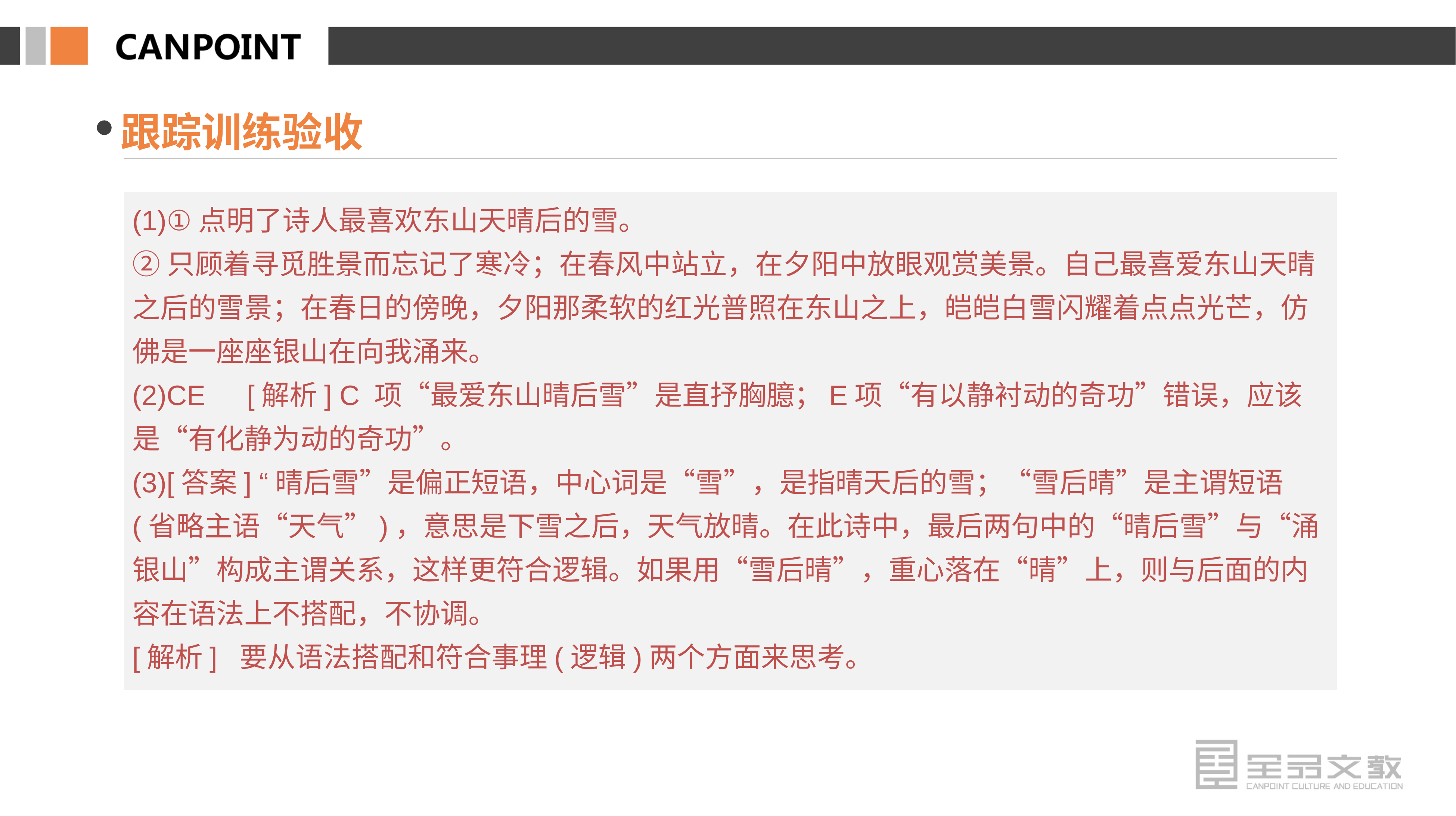

跟踪训练验收

(1)①点明了诗人最喜欢东山天晴后的雪。
②只顾着寻觅胜景而忘记了寒冷；在春风中站立，在夕阳中放眼观赏美景。自己最喜爱东山天晴之后的雪景；在春日的傍晚，夕阳那柔软的红光普照在东山之上，皑皑白雪闪耀着点点光芒，仿佛是一座座银山在向我涌来。
(2)CE　[解析] C 项“最爱东山晴后雪”是直抒胸臆；E项“有以静衬动的奇功”错误，应该是“有化静为动的奇功”。
(3)[答案] “晴后雪”是偏正短语，中心词是“雪”，是指晴天后的雪；“雪后晴”是主谓短语(省略主语“天气”)，意思是下雪之后，天气放晴。在此诗中，最后两句中的“晴后雪”与“涌银山”构成主谓关系，这样更符合逻辑。如果用“雪后晴”，重心落在“晴”上，则与后面的内容在语法上不搭配，不协调。
[解析]  要从语法搭配和符合事理(逻辑)两个方面来思考。